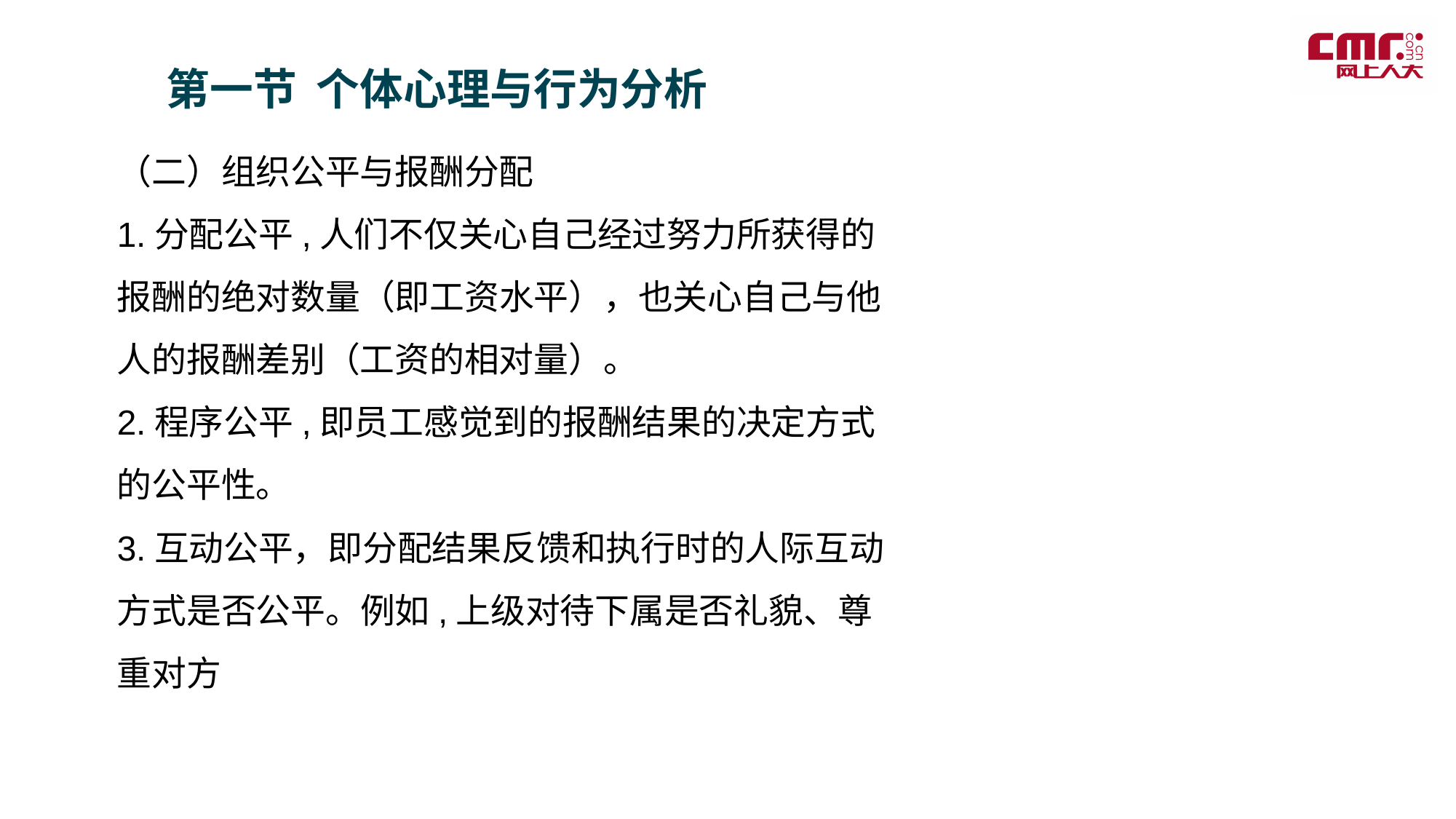

第一节  个体心理与行为分析
（二）组织公平与报酬分配
1.分配公平,人们不仅关心自己经过努力所获得的报酬的绝对数量（即工资水平），也关心自己与他人的报酬差别（工资的相对量）。
2.程序公平,即员工感觉到的报酬结果的决定方式的公平性。
3.互动公平，即分配结果反馈和执行时的人际互动方式是否公平。例如,上级对待下属是否礼貌、尊重对方